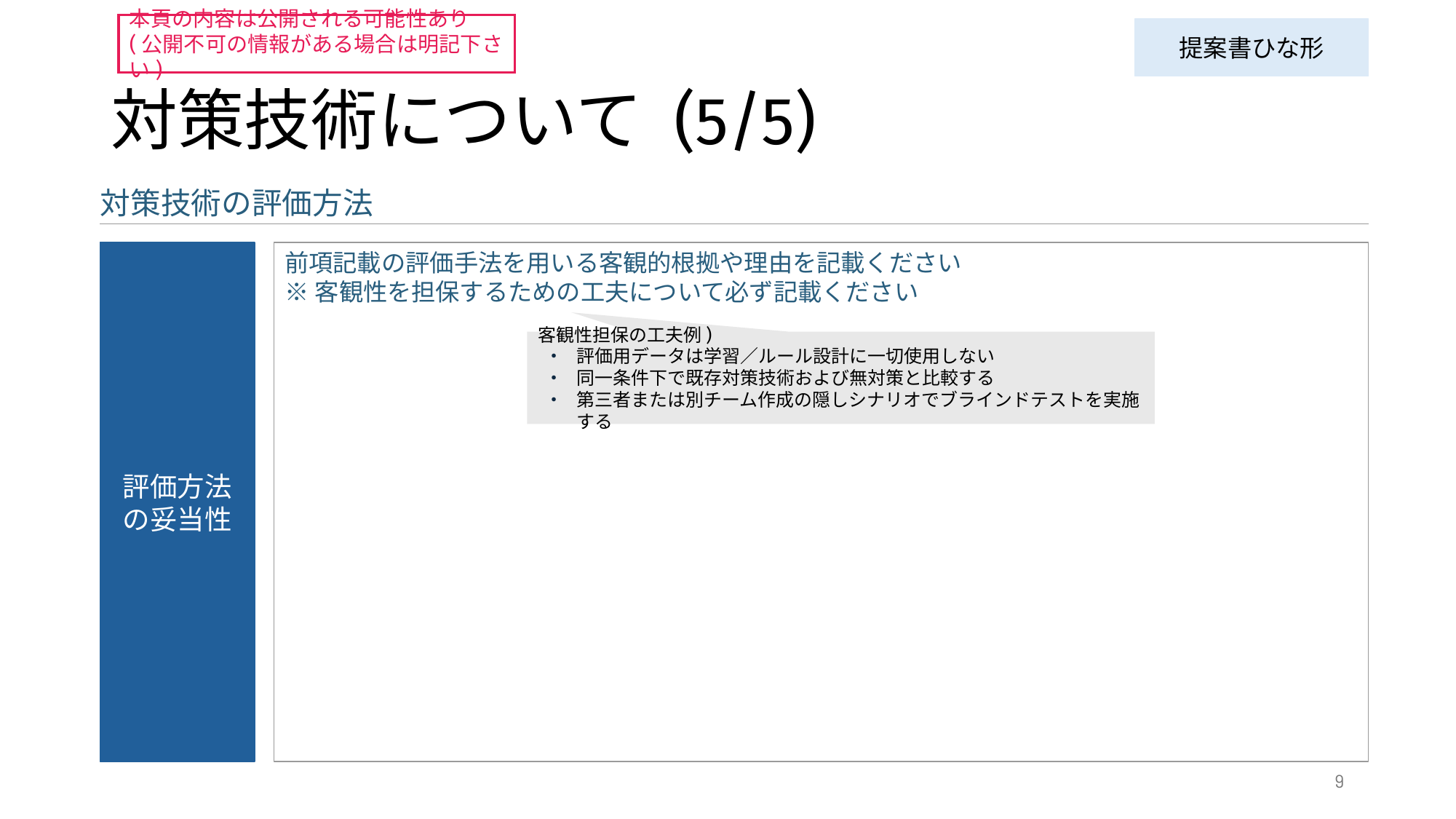

本頁の内容は公開される可能性あり
(公開不可の情報がある場合は明記下さい)
提案書ひな形
# 対策技術について (5/5)
対策技術の評価方法
評価方法の妥当性
前項記載の評価手法を用いる客観的根拠や理由を記載ください
※客観性を担保するための工夫について必ず記載ください
客観性担保の工夫例)
評価用データは学習／ルール設計に一切使用しない
同一条件下で既存対策技術および無対策と比較する
第三者または別チーム作成の隠しシナリオでブラインドテストを実施する